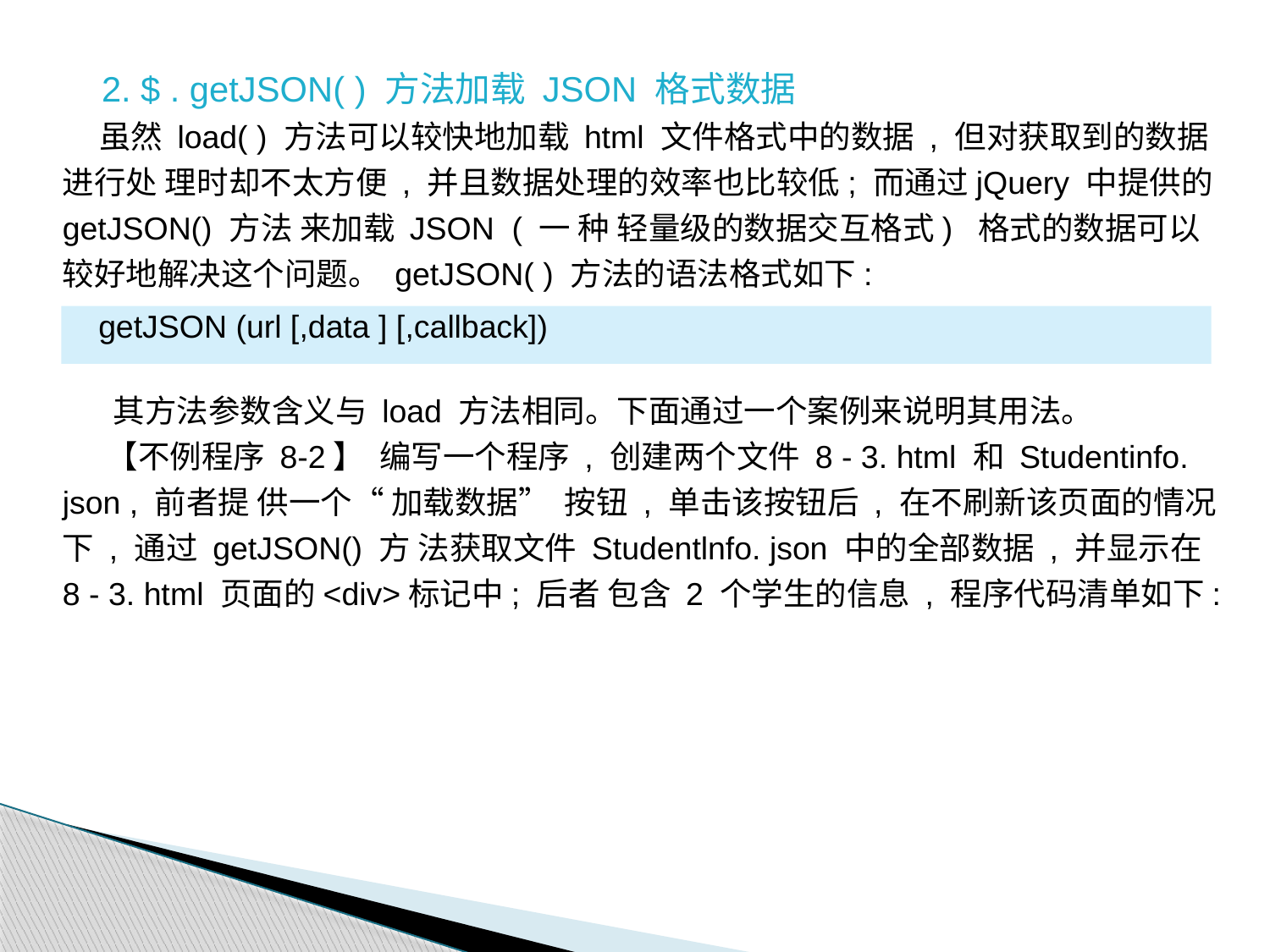

2. $ . getJSON( ) 方法加载 JSON 格式数据
    虽然 load( ) 方法可以较快地加载 html 文件格式中的数据 , 但对获取到的数据进行处 理时却不太方便 , 并且数据处理的效率也比较低; 而通过jQuery 中提供的 getJSON() 方法 来加载 JSON  ( 一 种 轻量级的数据交互格式)  格式的数据可以较好地解决这个问题。 getJSON( ) 方法的语法格式如下:

      其方法参数含义与 load 方法相同。下面通过一个案例来说明其用法。
     【不例程序 8-2】  编写一个程序 , 创建两个文件 8 - 3. html 和 Studentinfo. json , 前者提 供一个“ 加载数据”  按钮 , 单击该按钮后 , 在不刷新该页面的情况下 , 通过 getJSON() 方 法获取文件 Studentlnfo. json 中的全部数据 , 并显示在 8 - 3. html 页面的<div>标记中; 后者 包含 2 个学生的信息 , 程序代码清单如下:
getJSON (url [,data ] [,callback])